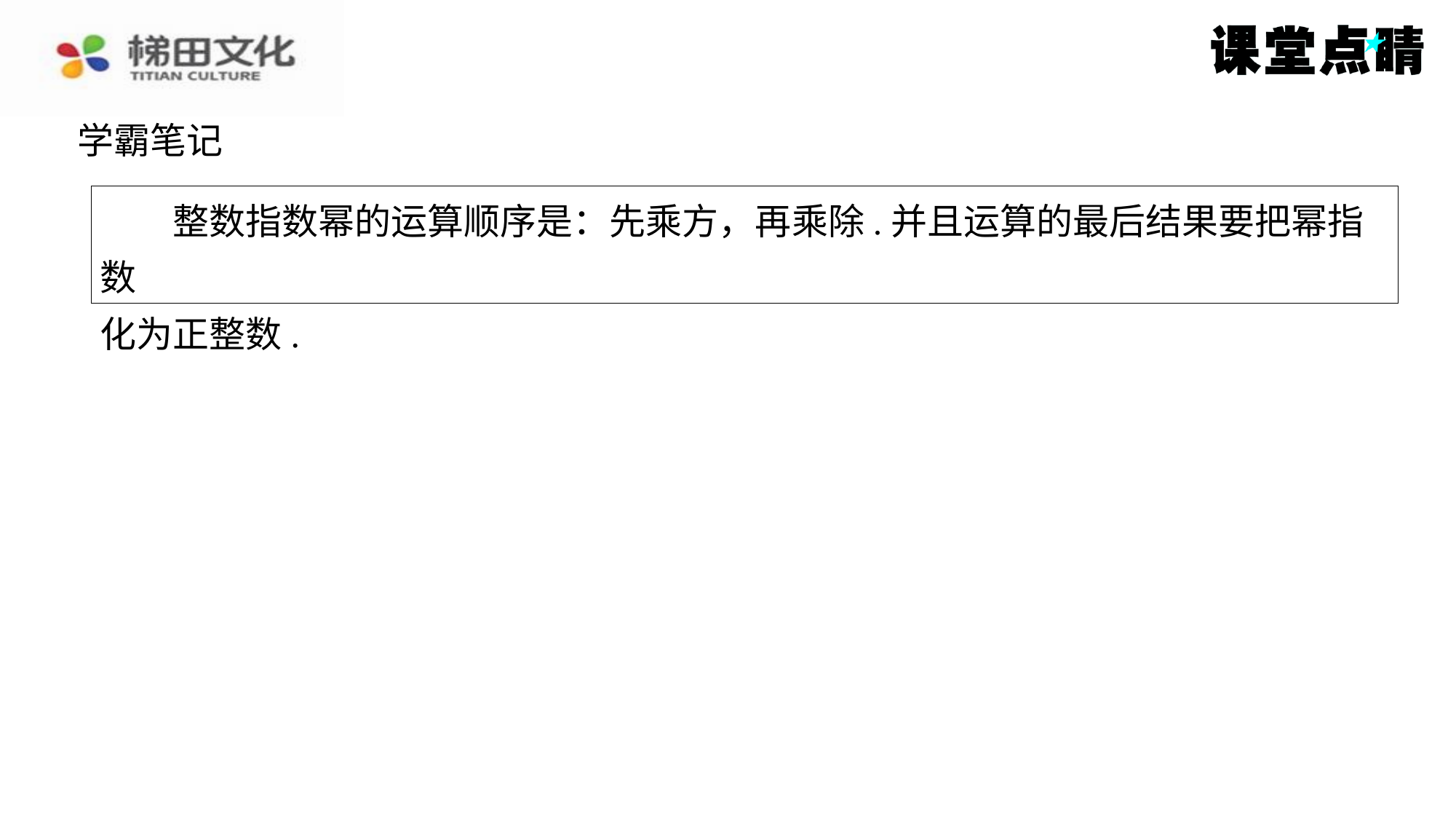

学霸笔记
　　整数指数幂的运算顺序是：先乘方，再乘除.并且运算的最后结果要把幂指数
化为正整数.